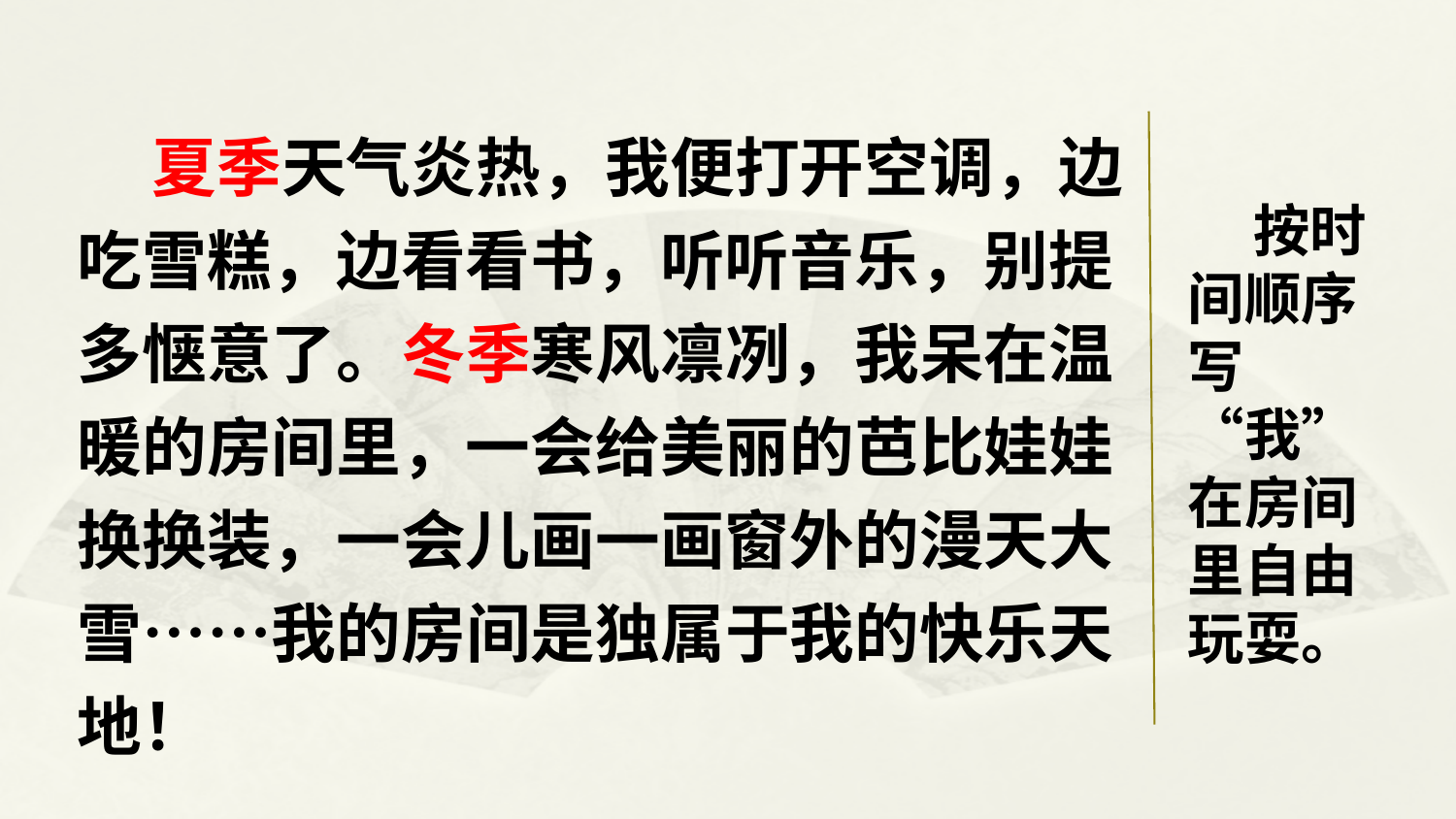

夏季天气炎热，我便打开空调，边吃雪糕，边看看书，听听音乐，别提多惬意了。冬季寒风凛冽，我呆在温暖的房间里，一会给美丽的芭比娃娃换换装，一会儿画一画窗外的漫天大雪……我的房间是独属于我的快乐天地！
    按时间顺序写“我”在房间里自由玩耍。